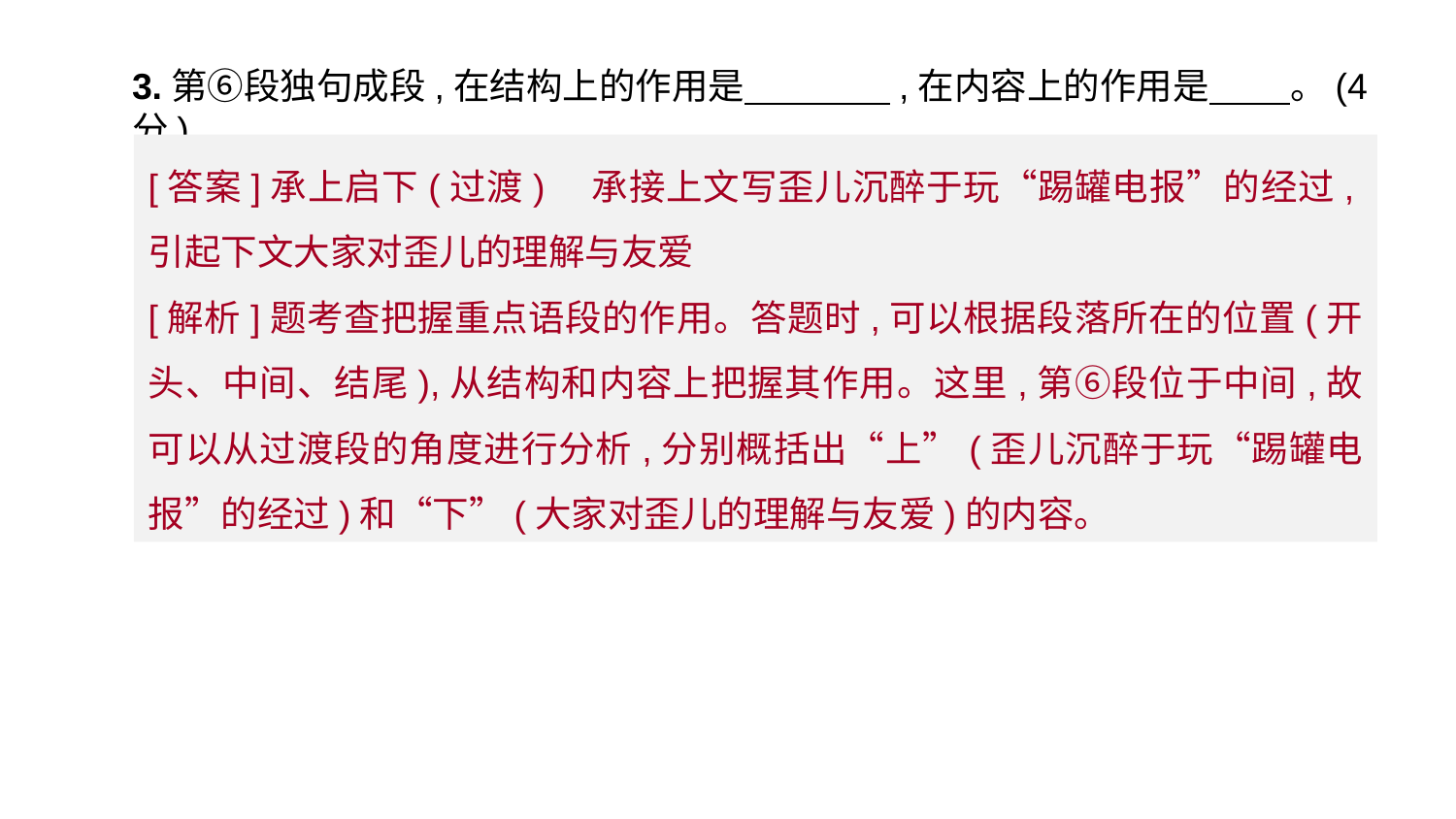

3.第⑥段独句成段,在结构上的作用是　　　　,在内容上的作用是　 　。(4分)

[答案]承上启下(过渡)　承接上文写歪儿沉醉于玩“踢罐电报”的经过,引起下文大家对歪儿的理解与友爱
[解析]题考查把握重点语段的作用。答题时,可以根据段落所在的位置(开头、中间、结尾),从结构和内容上把握其作用。这里,第⑥段位于中间,故可以从过渡段的角度进行分析,分别概括出“上”(歪儿沉醉于玩“踢罐电报”的经过)和“下”(大家对歪儿的理解与友爱)的内容。